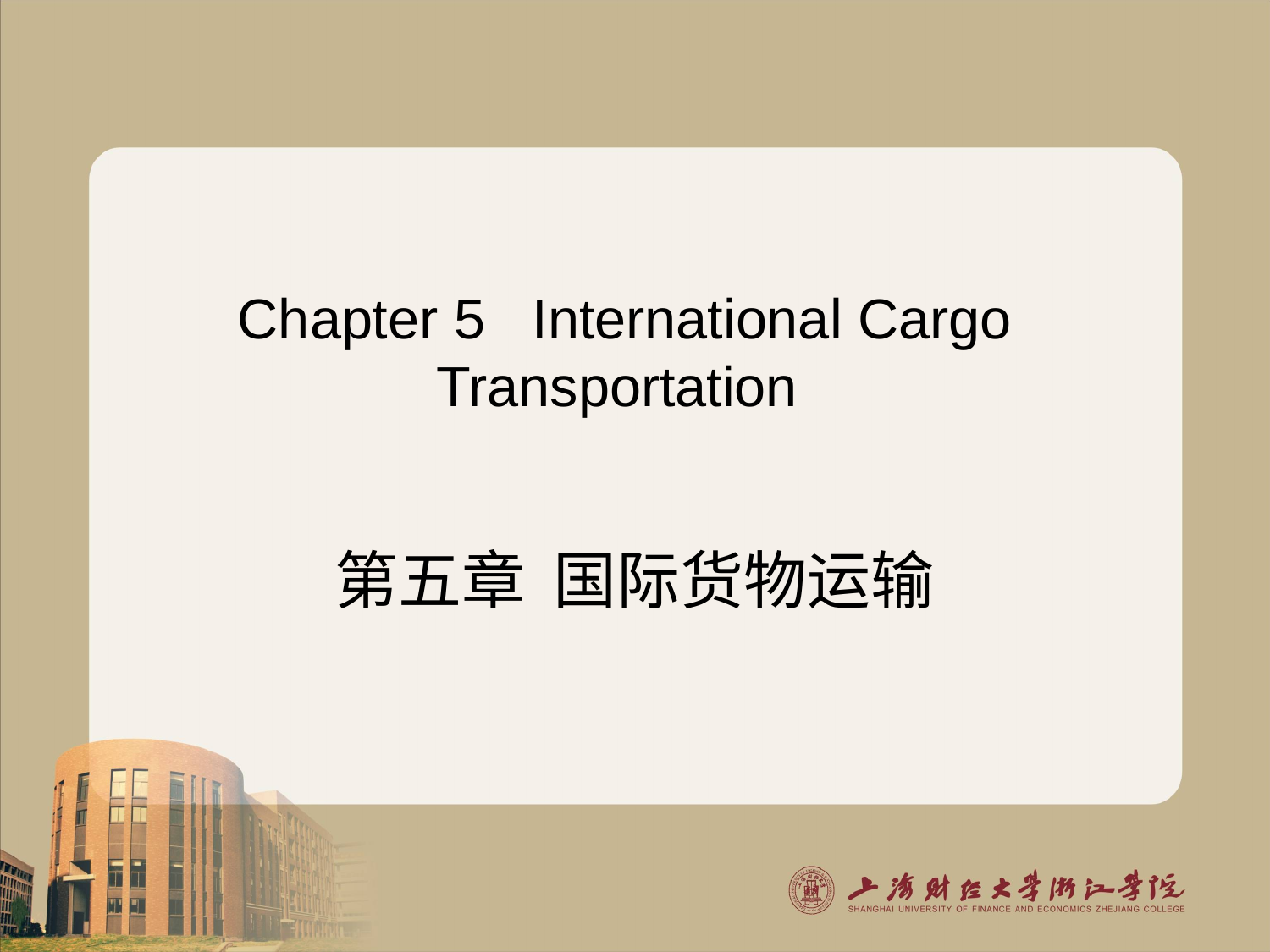

Chapter 5   International Cargo Transportation
# 第五章  国际货物运输